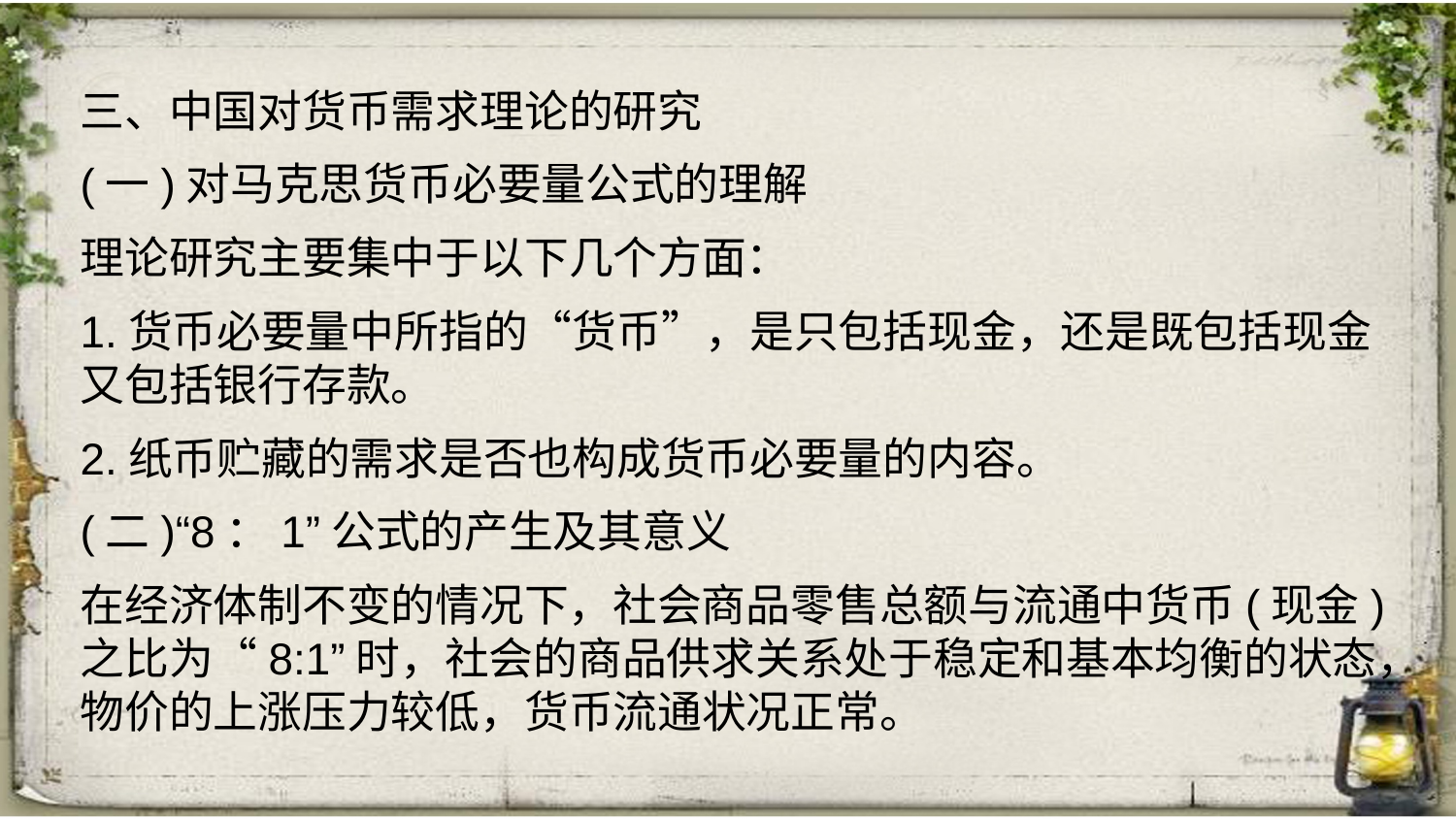

三、中国对货币需求理论的研究
(一)对马克思货币必要量公式的理解
理论研究主要集中于以下几个方面：
1.货币必要量中所指的“货币”，是只包括现金，还是既包括现金又包括银行存款。
2.纸币贮藏的需求是否也构成货币必要量的内容。
(二)“8：1”公式的产生及其意义
在经济体制不变的情况下，社会商品零售总额与流通中货币(现金)之比为“8:1”时，社会的商品供求关系处于稳定和基本均衡的状态，物价的上涨压力较低，货币流通状况正常。